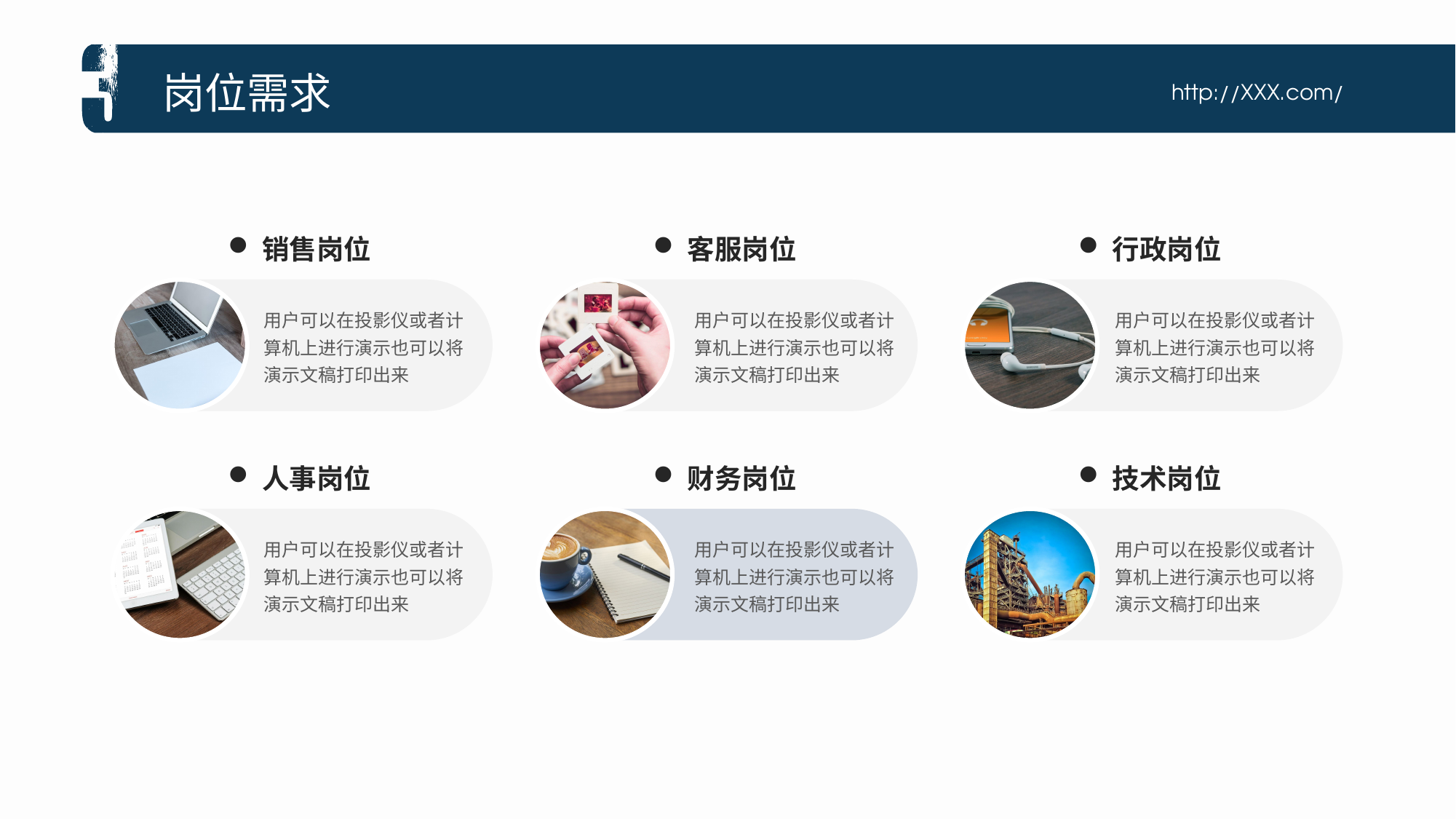

岗位需求
http://XXX.com/
销售岗位
客服岗位
行政岗位

用户可以在投影仪或者计算机上进行演示也可以将演示文稿打印出来

用户可以在投影仪或者计算机上进行演示也可以将演示文稿打印出来

用户可以在投影仪或者计算机上进行演示也可以将演示文稿打印出来
人事岗位
财务岗位
技术岗位

用户可以在投影仪或者计算机上进行演示也可以将演示文稿打印出来

用户可以在投影仪或者计算机上进行演示也可以将演示文稿打印出来

用户可以在投影仪或者计算机上进行演示也可以将演示文稿打印出来